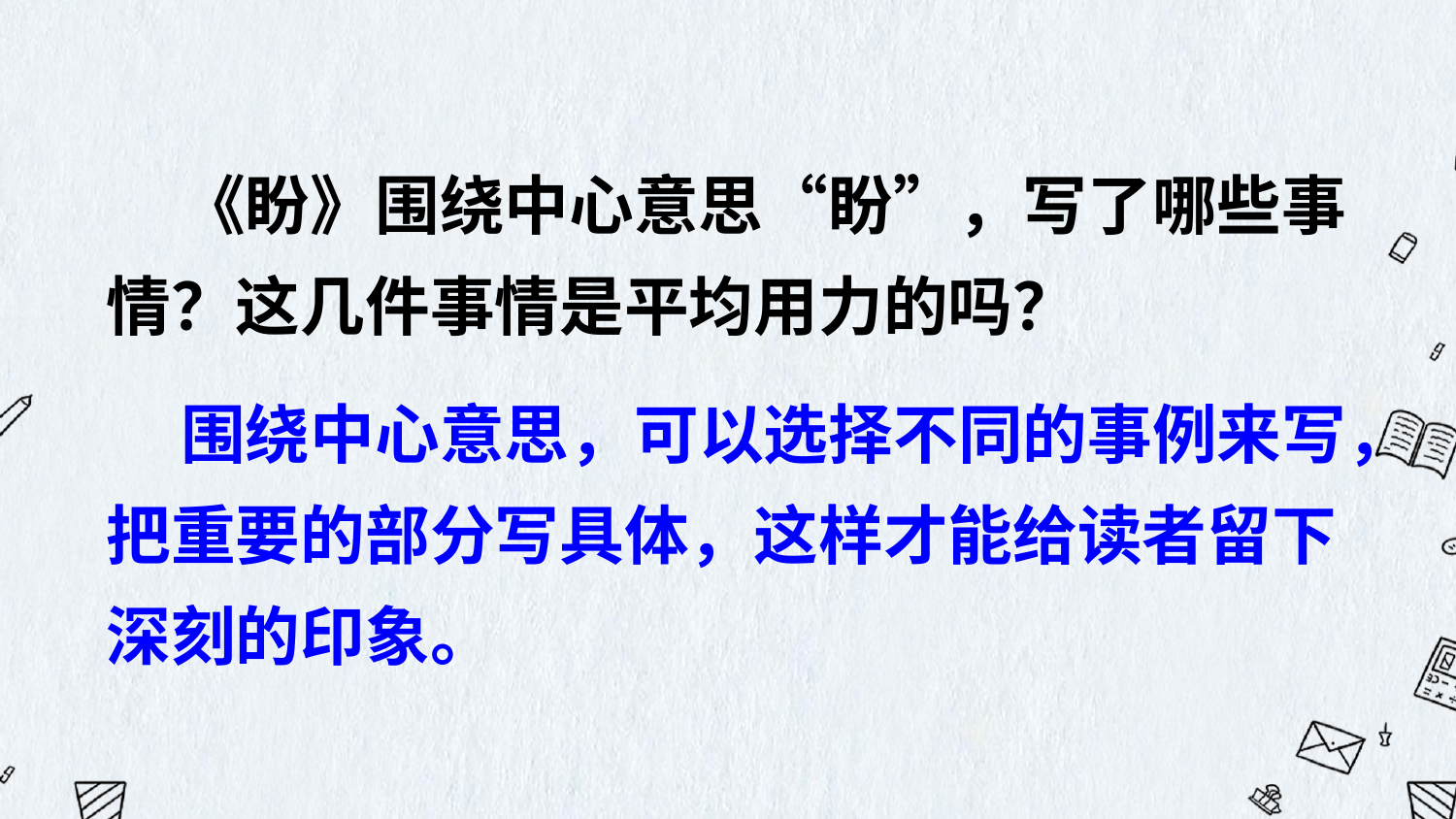

《盼》围绕中心意思“盼”，写了哪些事情？这几件事情是平均用力的吗？
    围绕中心意思，可以选择不同的事例来写，把重要的部分写具体，这样才能给读者留下深刻的印象。